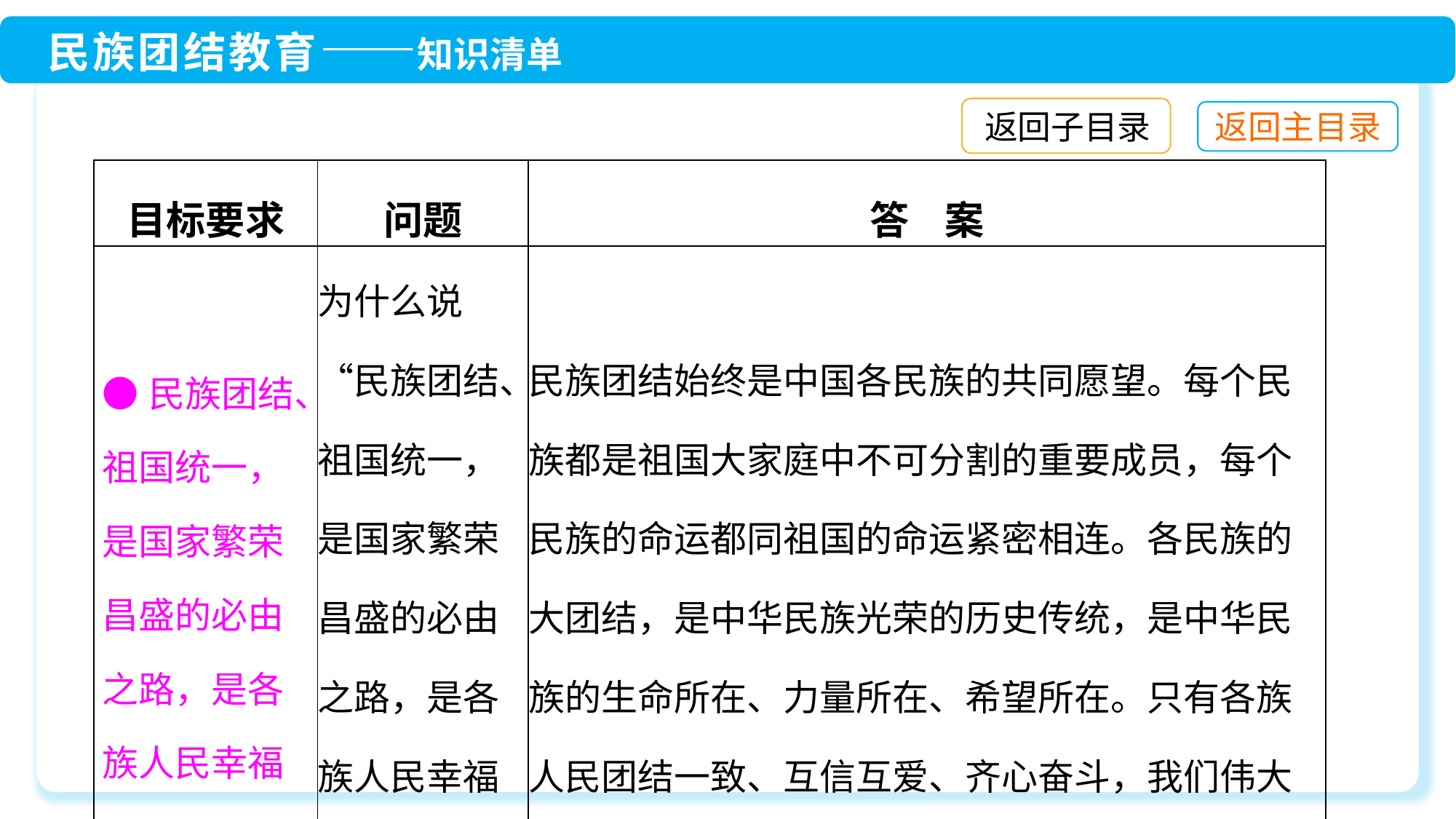

返回子目录
| 目标要求 | 问题 | 答 案 |
| --- | --- | --- |
| ●民族团结、祖国统一，是国家繁荣昌盛的必由之路，是各族人民幸福生活的保障 | 为什么说“民族团结、祖国统一，是国家繁荣昌盛的必由之路，是各族人民幸福生活的保障” | 民族团结始终是中国各民族的共同愿望。每个民族都是祖国大家庭中不可分割的重要成员，每个民族的命运都同祖国的命运紧密相连。各民族的大团结，是中华民族光荣的历史传统，是中华民族的生命所在、力量所在、希望所在。只有各族人民团结一致、互信互爱、齐心奋斗，我们伟大的祖国才能发展繁荣 |